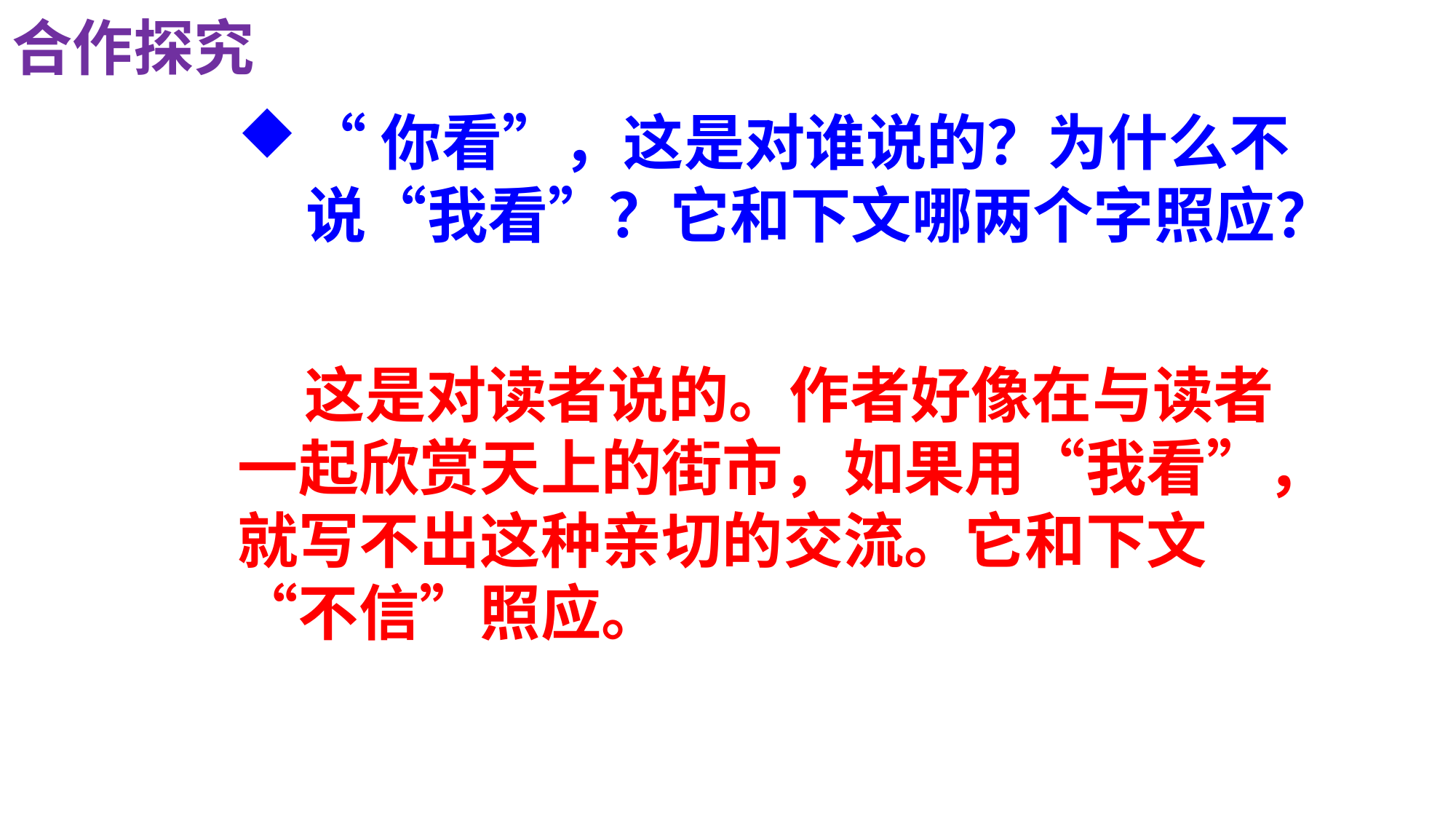

合作探究
“你看”，这是对谁说的？为什么不说“我看”？它和下文哪两个字照应？
     这是对读者说的。作者好像在与读者一起欣赏天上的街市，如果用“我看”，就写不出这种亲切的交流。它和下文“不信”照应。